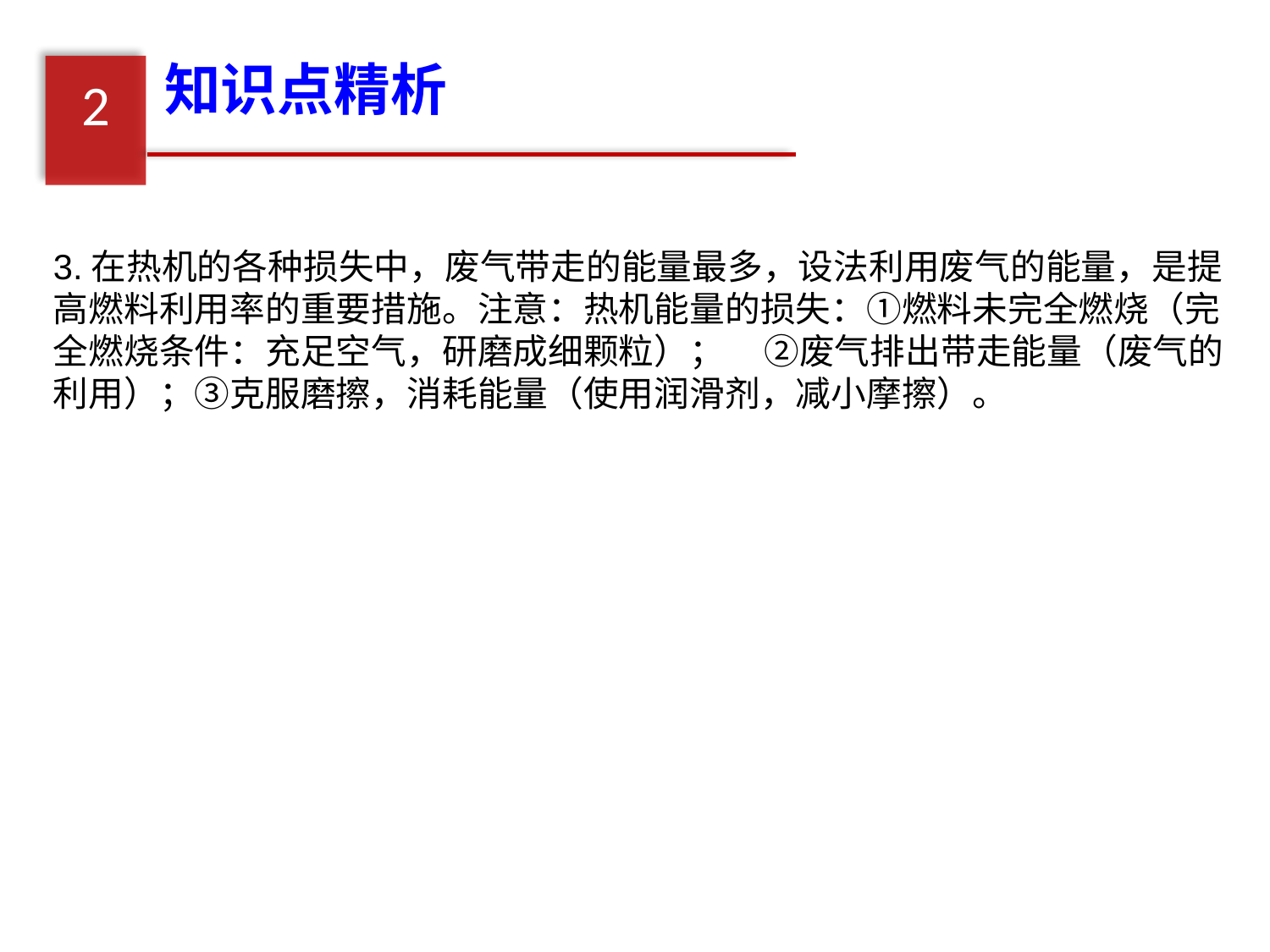

知识点精析

2
3.在热机的各种损失中，废气带走的能量最多，设法利用废气的能量，是提高燃料利用率的重要措施。注意：热机能量的损失：①燃料未完全燃烧（完全燃烧条件：充足空气，研磨成细颗粒）；     ②废气排出带走能量（废气的利用）；③克服磨擦，消耗能量（使用润滑剂，减小摩擦）。